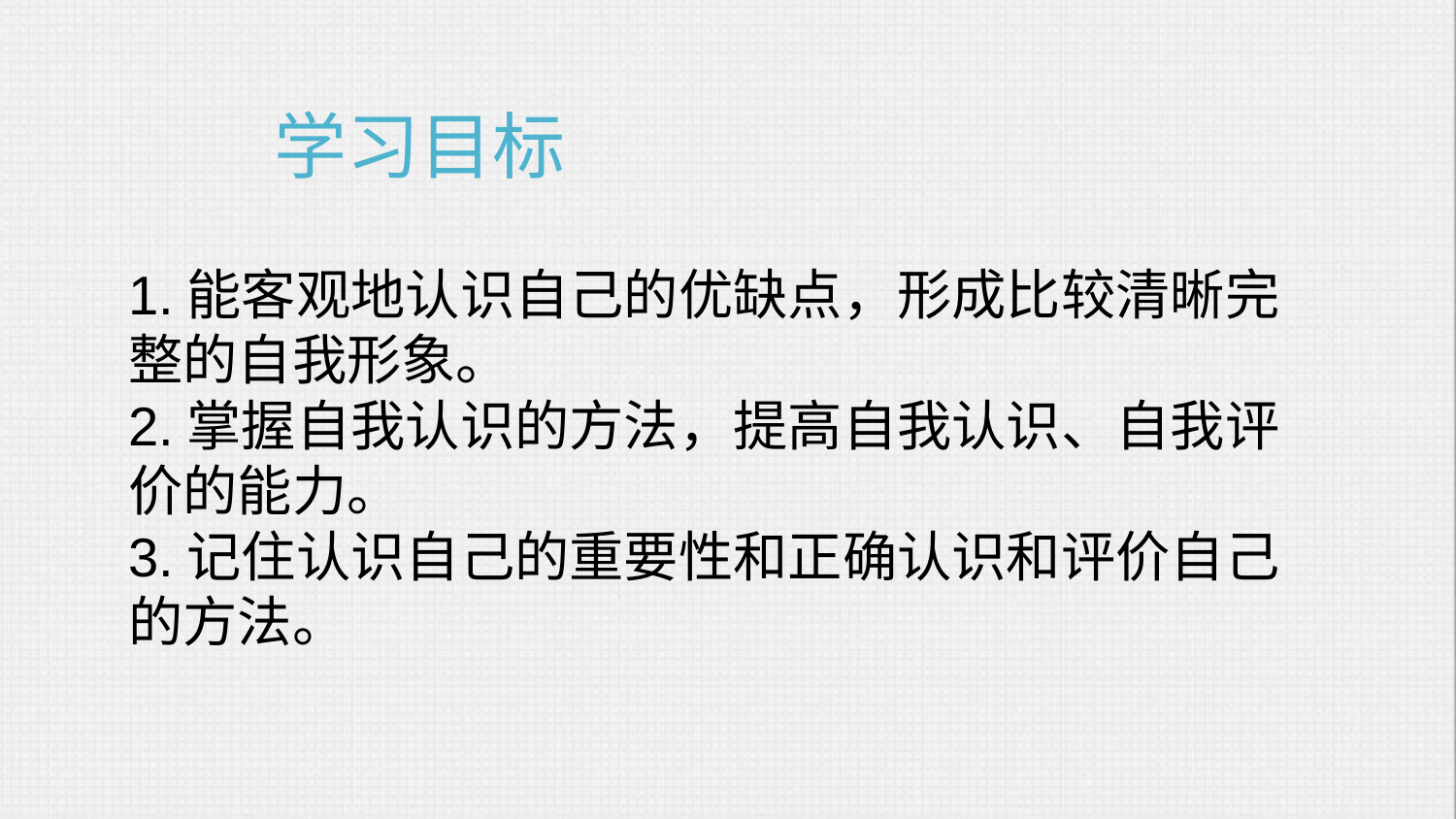

学习目标
1.能客观地认识自己的优缺点，形成比较清晰完整的自我形象。
2.掌握自我认识的方法，提高自我认识、自我评价的能力。
3.记住认识自己的重要性和正确认识和评价自己的方法。